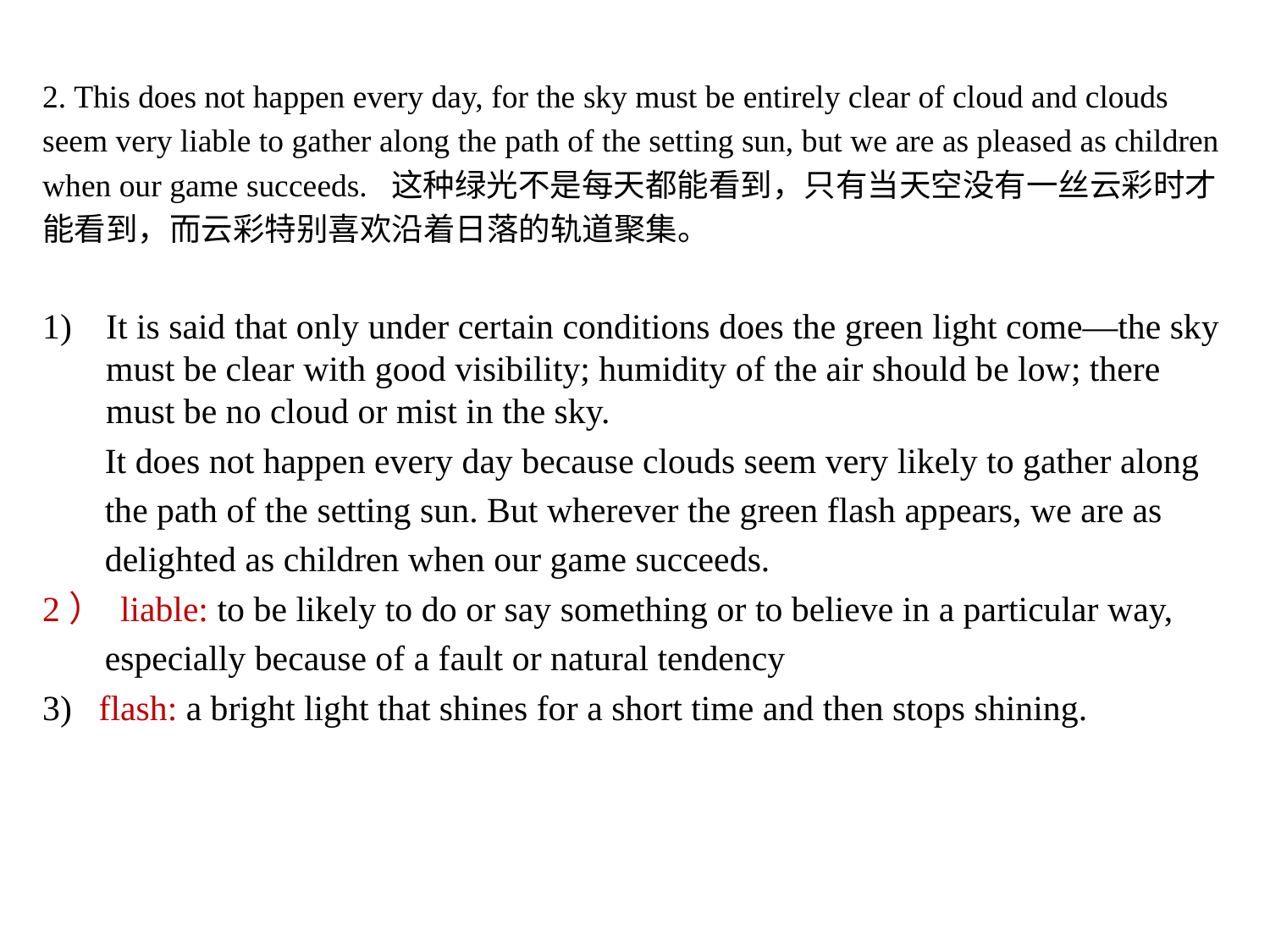

2. This does not happen every day, for the sky must be entirely clear of cloud and clouds
seem very liable to gather along the path of the setting sun, but we are as pleased as children
when our game succeeds.  这种绿光不是每天都能看到，只有当天空没有一丝云彩时才
能看到，而云彩特别喜欢沿着日落的轨道聚集。

It is said that only under certain conditions does the green light come—the sky must be clear with good visibility; humidity of the air should be low; there must be no cloud or mist in the sky.
       It does not happen every day because clouds seem very likely to gather along
       the path of the setting sun. But wherever the green flash appears, we are as
       delighted as children when our game succeeds.
2） liable: to be likely to do or say something or to believe in a particular way,
       especially because of a fault or natural tendency
3)   flash: a bright light that shines for a short time and then stops shining.